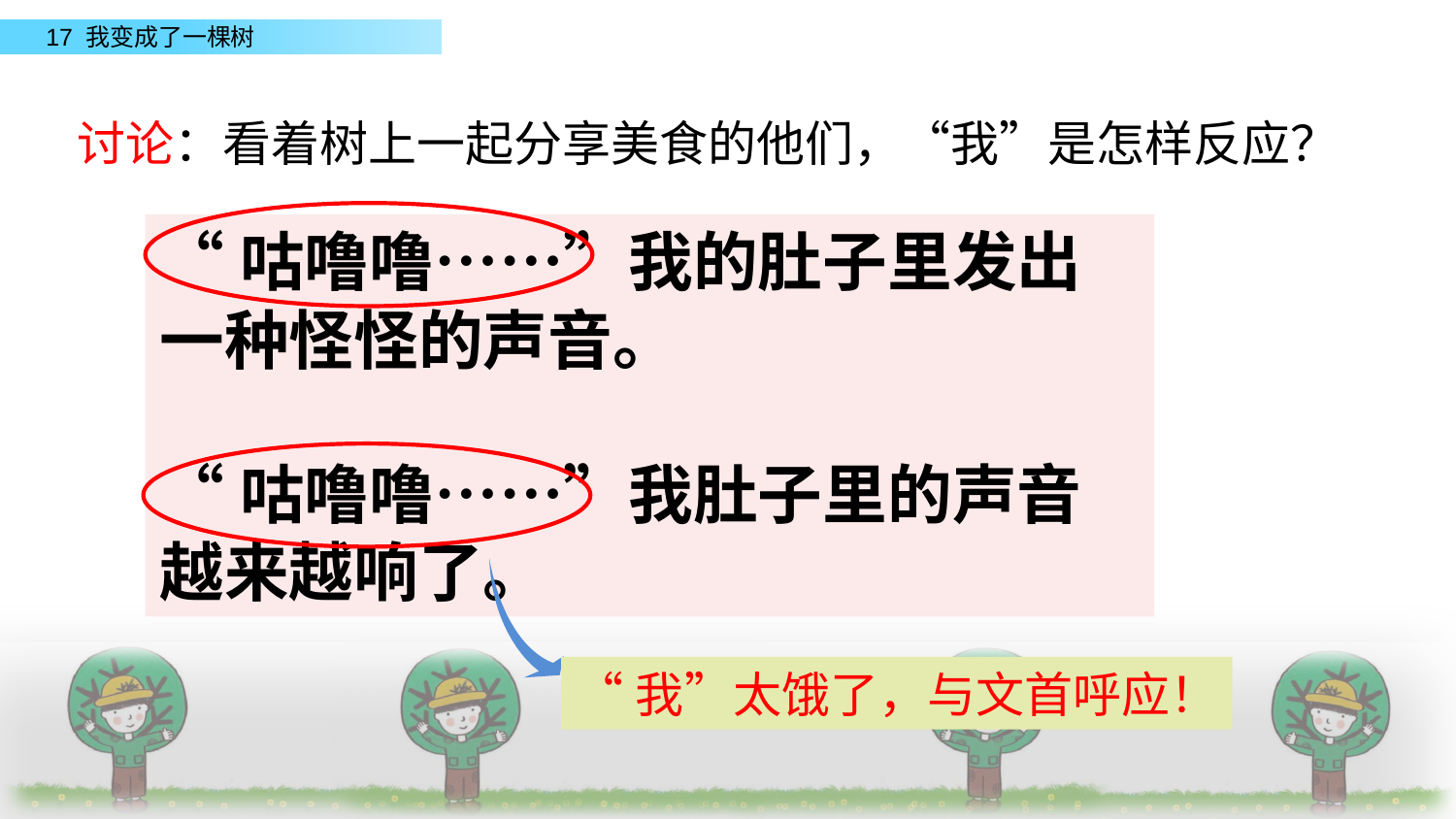

讨论：看着树上一起分享美食的他们，“我”是怎样反应？

“咕噜噜……”我的肚子里发出一种怪怪的声音。

“咕噜噜……”我肚子里的声音越来越响了。

“我”太饿了，与文首呼应！